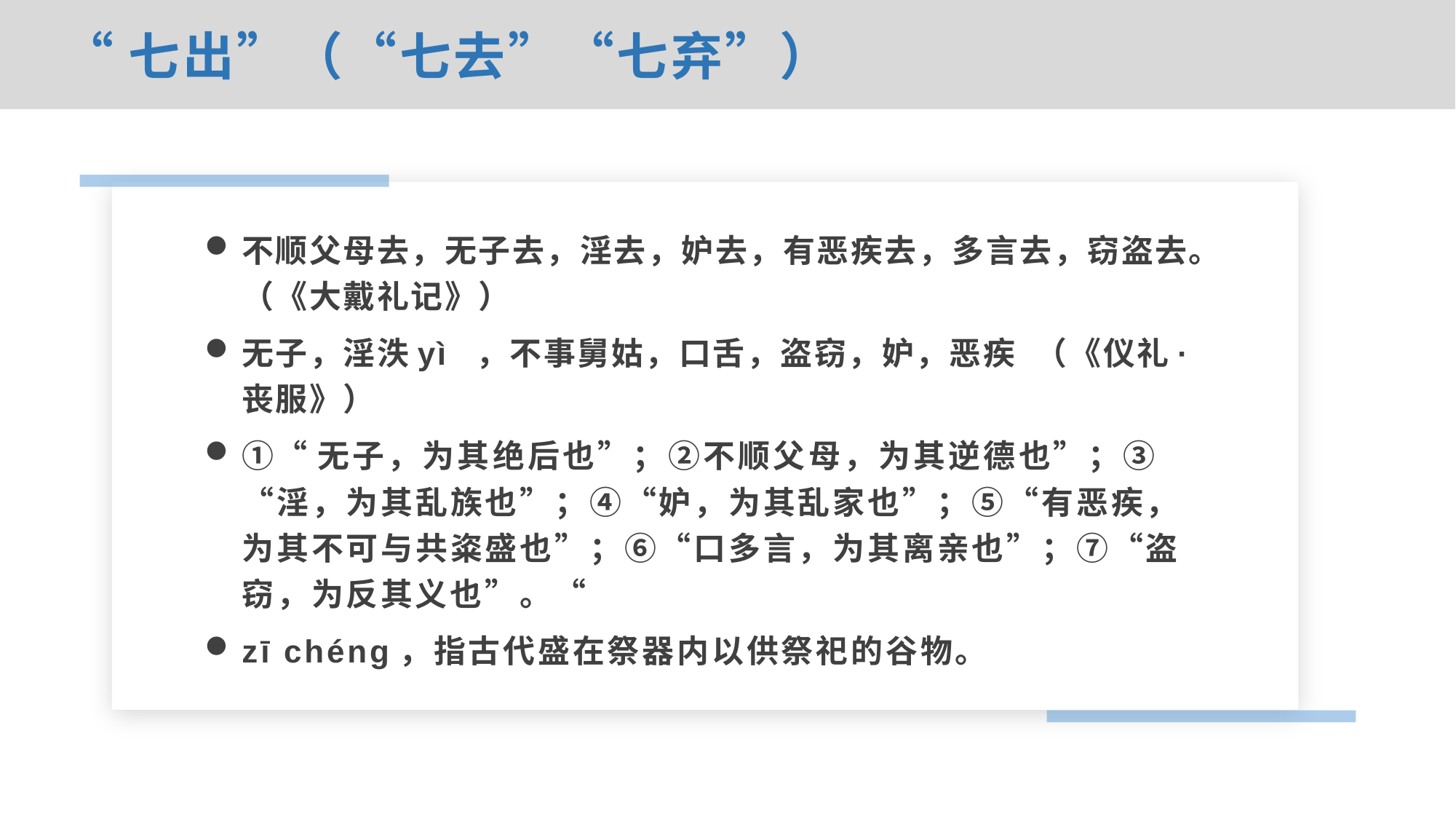

“七出”（“七去”“七弃”）

不顺父母去，无子去，淫去，妒去，有恶疾去，多言去，窃盗去。（《大戴礼记》）
无子，淫泆yì  ，不事舅姑，口舌，盗窃，妒，恶疾  （《仪礼·丧服》）
①“无子，为其绝后也”；②不顺父母，为其逆德也”；③“淫，为其乱族也”；④“妒，为其乱家也”；⑤“有恶疾，为其不可与共粢盛也”；⑥“口多言，为其离亲也”；⑦“盗窃，为反其义也”。“
zī chéng，指古代盛在祭器内以供祭祀的谷物。